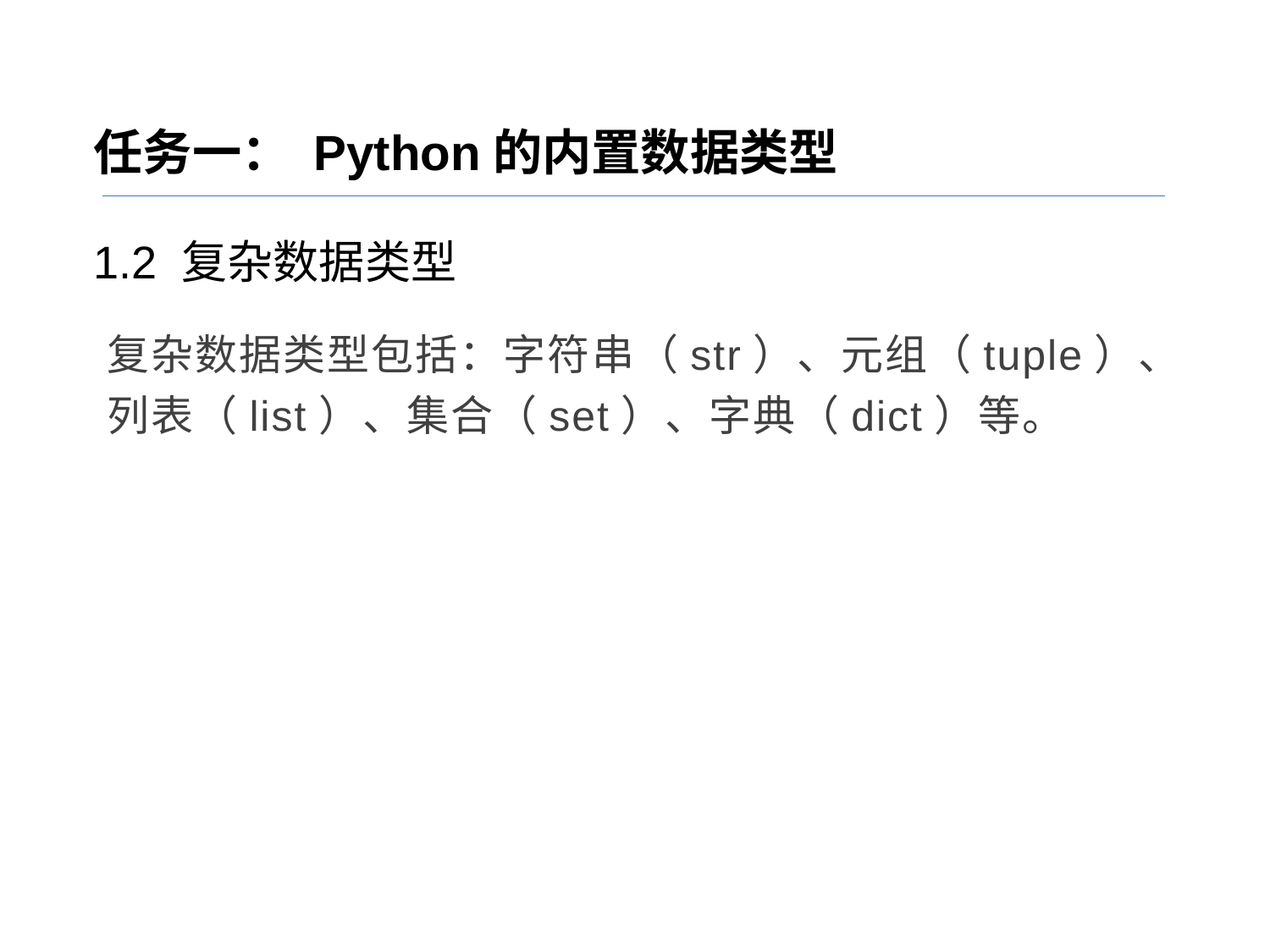

任务一： Python的内置数据类型
1.2 复杂数据类型
复杂数据类型包括：字符串（str）、元组（tuple）、列表（list）、集合（set）、字典（dict）等。